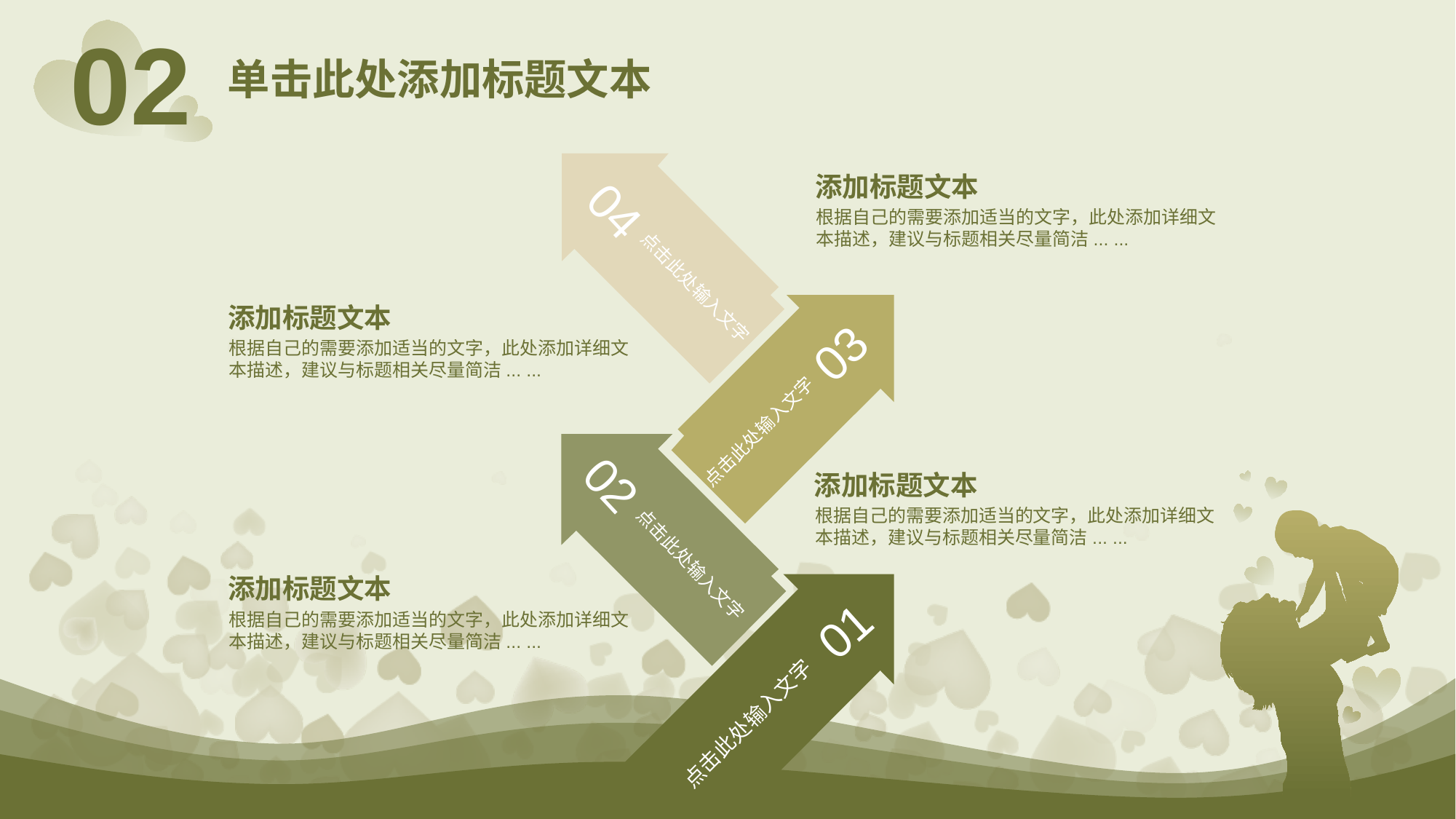

02

单击此处添加标题文本

添加标题文本
根据自己的需要添加适当的文字，此处添加详细文本描述，建议与标题相关尽量简洁... ...
04
点击此处输入文字
添加标题文本
根据自己的需要添加适当的文字，此处添加详细文本描述，建议与标题相关尽量简洁... ...

03
点击此处输入文字

02
添加标题文本
根据自己的需要添加适当的文字，此处添加详细文本描述，建议与标题相关尽量简洁... ...
点击此处输入文字
添加标题文本
根据自己的需要添加适当的文字，此处添加详细文本描述，建议与标题相关尽量简洁... ...

01
点击此处输入文字